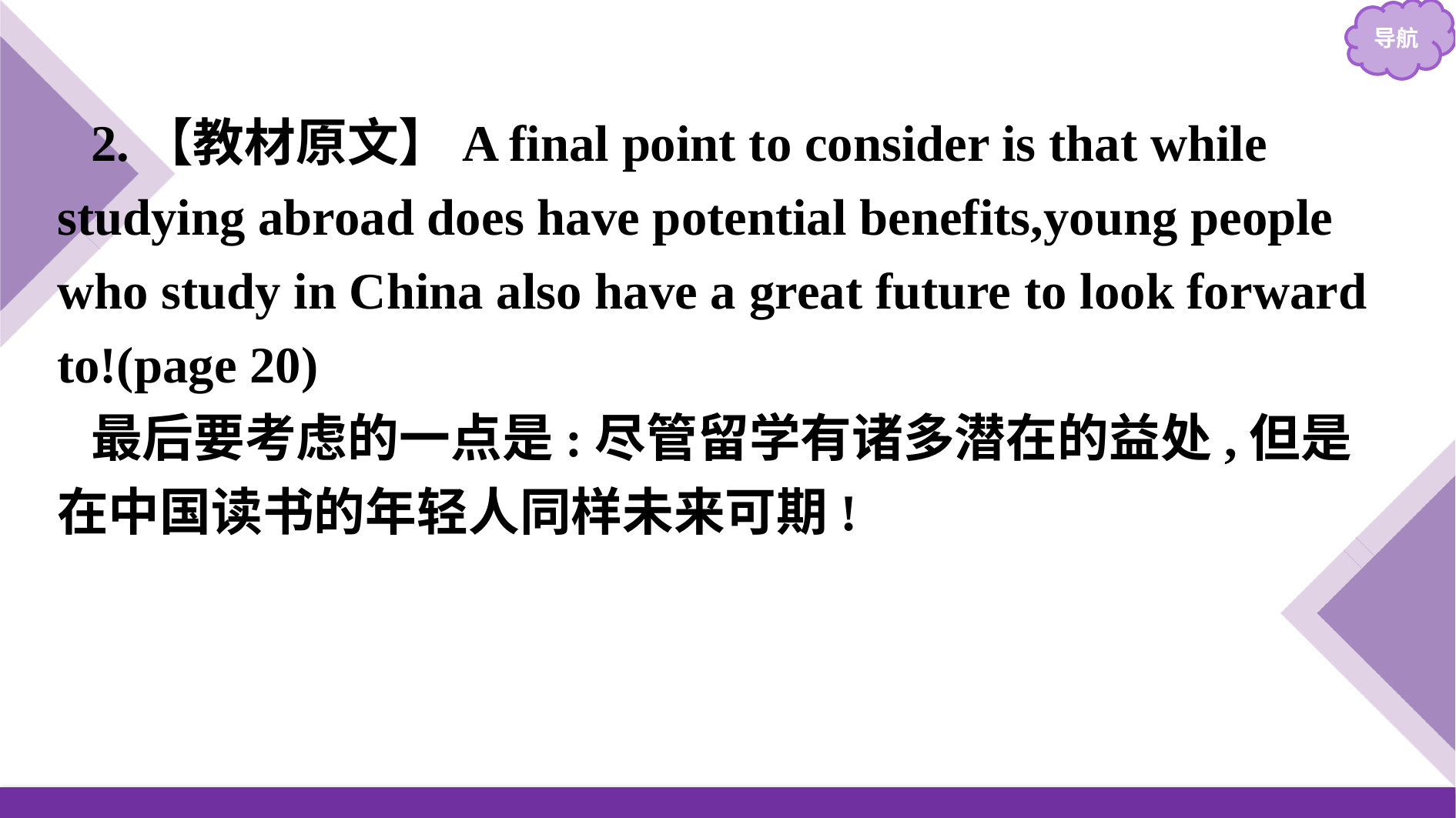

2.【教材原文】A final point to consider is that while studying abroad does have potential benefits,young people who study in China also have a great future to look forward to!(page 20)
最后要考虑的一点是:尽管留学有诸多潜在的益处,但是在中国读书的年轻人同样未来可期!